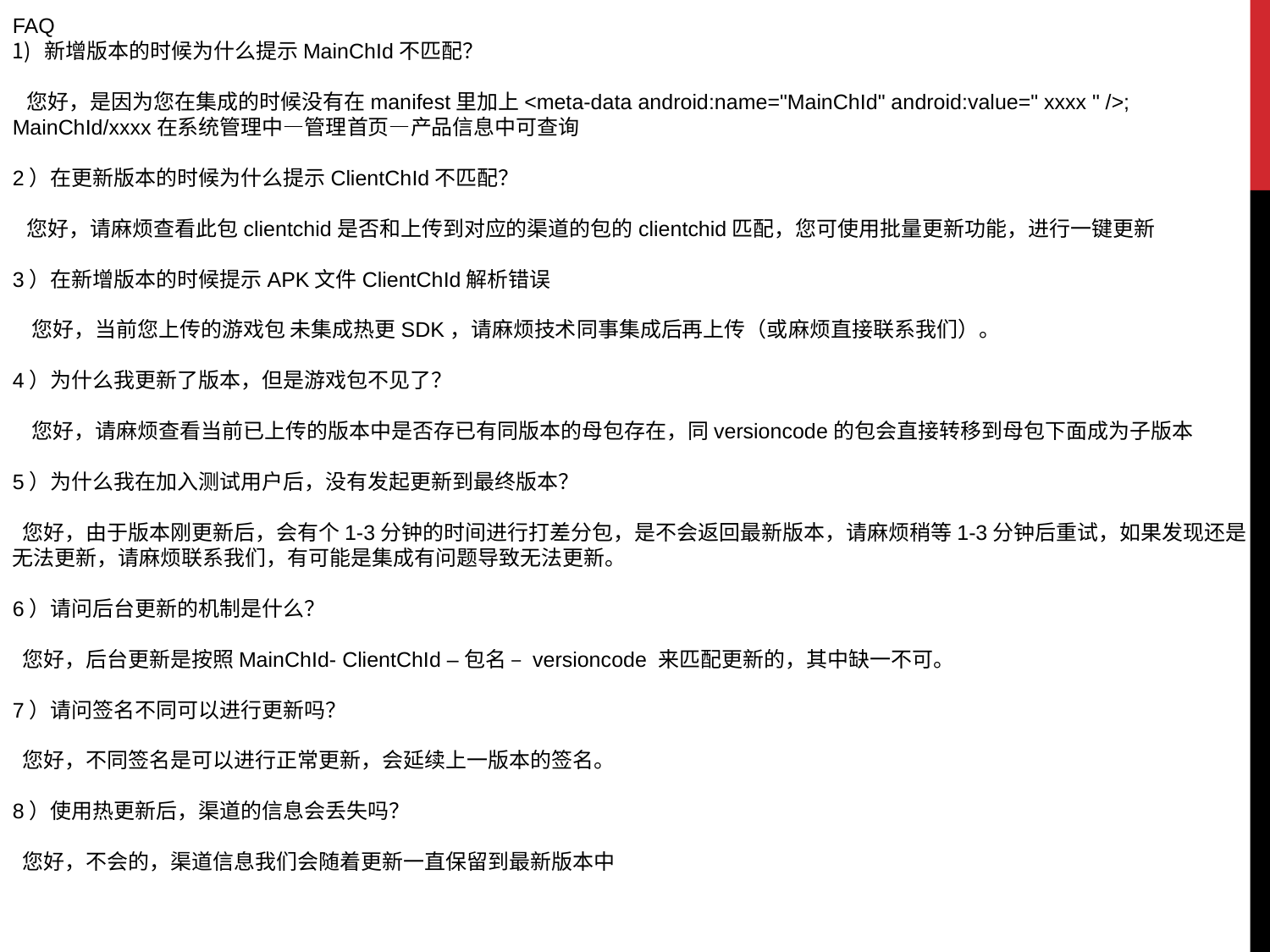

FAQ
新增版本的时候为什么提示MainChId不匹配？

  您好，是因为您在集成的时候没有在manifest里加上<meta-data android:name="MainChId" android:value=" xxxx " />;
MainChId/xxxx在系统管理中—管理首页—产品信息中可查询

2）在更新版本的时候为什么提示ClientChId不匹配？

  您好，请麻烦查看此包clientchid是否和上传到对应的渠道的包的clientchid匹配，您可使用批量更新功能，进行一键更新

3）在新增版本的时候提示APK文件ClientChId解析错误

   您好，当前您上传的游戏包 未集成热更SDK，请麻烦技术同事集成后再上传（或麻烦直接联系我们）。

4）为什么我更新了版本，但是游戏包不见了？

   您好，请麻烦查看当前已上传的版本中是否存已有同版本的母包存在，同versioncode的包会直接转移到母包下面成为子版本

5）为什么我在加入测试用户后，没有发起更新到最终版本？

 您好，由于版本刚更新后，会有个1-3分钟的时间进行打差分包，是不会返回最新版本，请麻烦稍等1-3分钟后重试，如果发现还是
无法更新，请麻烦联系我们，有可能是集成有问题导致无法更新。

6）请问后台更新的机制是什么？

 您好，后台更新是按照MainChId- ClientChId –包名 – versioncode 来匹配更新的，其中缺一不可。

7）请问签名不同可以进行更新吗？

 您好，不同签名是可以进行正常更新，会延续上一版本的签名。

8）使用热更新后，渠道的信息会丢失吗？

 您好，不会的，渠道信息我们会随着更新一直保留到最新版本中